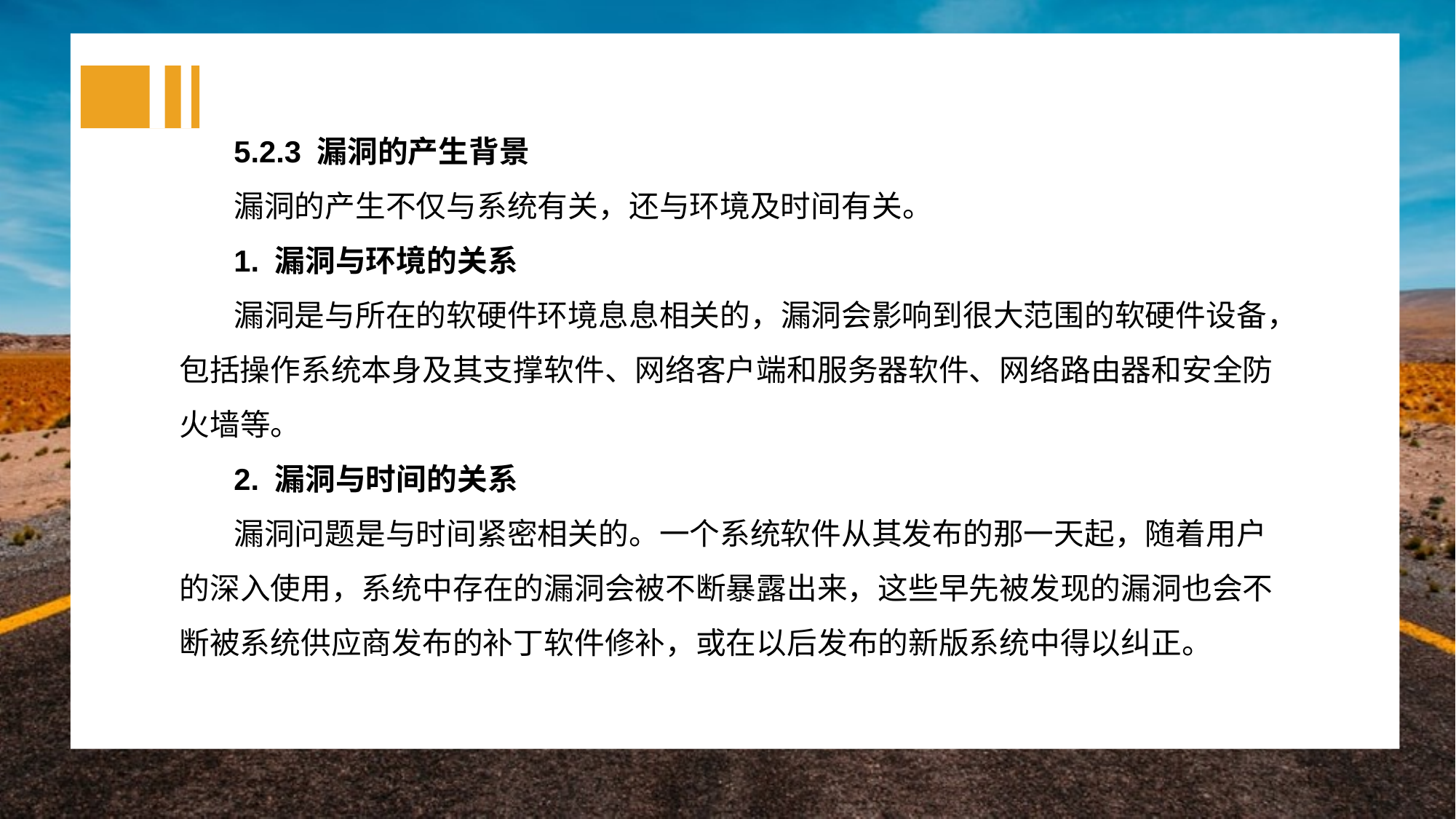

5.2.3 漏洞的产生背景
漏洞的产生不仅与系统有关，还与环境及时间有关。
1. 漏洞与环境的关系
漏洞是与所在的软硬件环境息息相关的，漏洞会影响到很大范围的软硬件设备，包括操作系统本身及其支撑软件、网络客户端和服务器软件、网络路由器和安全防火墙等。
2. 漏洞与时间的关系
漏洞问题是与时间紧密相关的。一个系统软件从其发布的那一天起，随着用户的深入使用，系统中存在的漏洞会被不断暴露出来，这些早先被发现的漏洞也会不断被系统供应商发布的补丁软件修补，或在以后发布的新版系统中得以纠正。